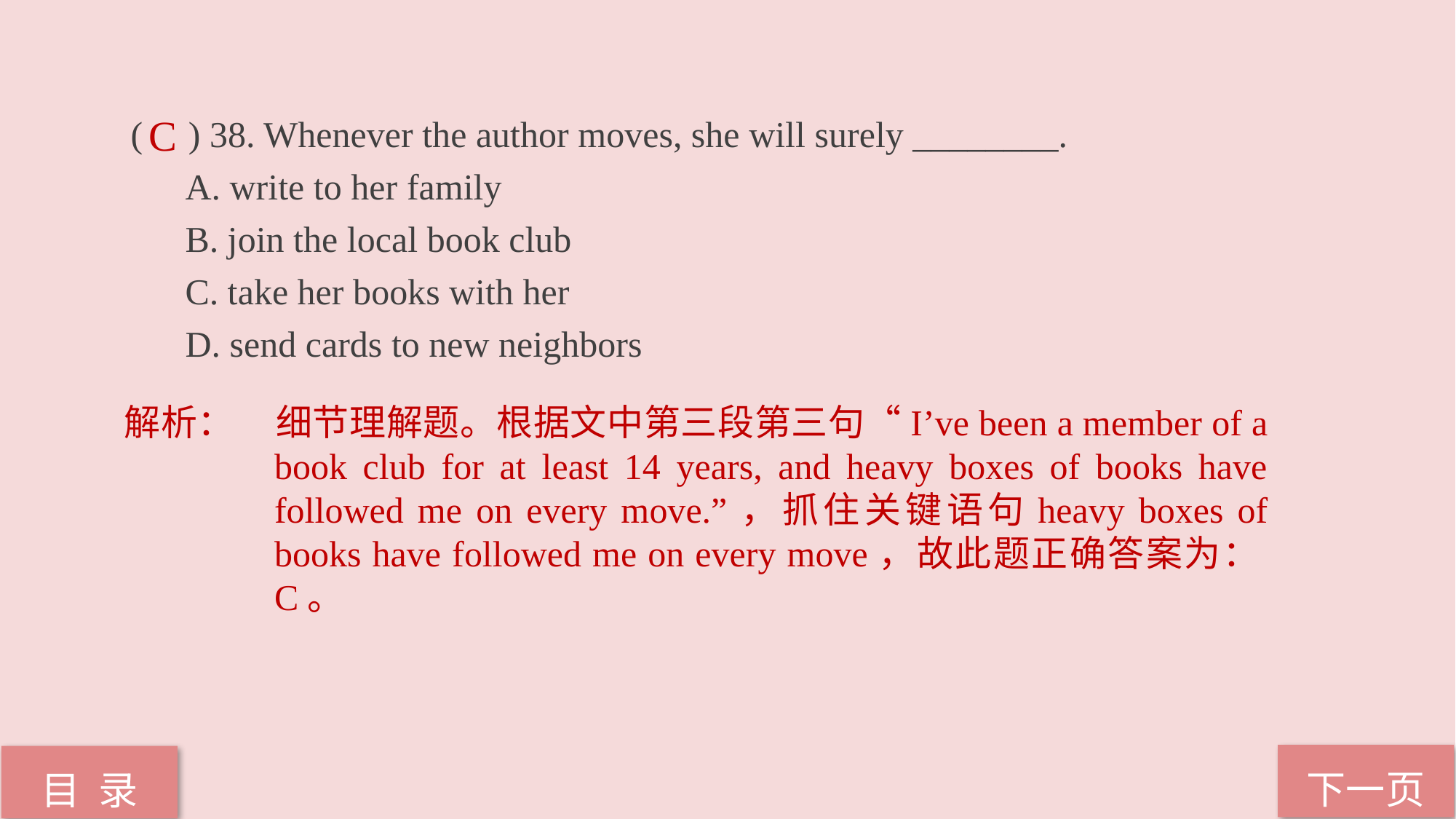

(     ) 38. Whenever the author moves, she will surely ________.
A. write to her family
B. join the local book club
C. take her books with her
D. send cards to new neighbors
C
解析：	细节理解题。根据文中第三段第三句“I’ve been a member of a book club for at least 14 years, and heavy boxes of books have followed me on every move.”，抓住关键语句heavy boxes of books have followed me on every move，故此题正确答案为：C。